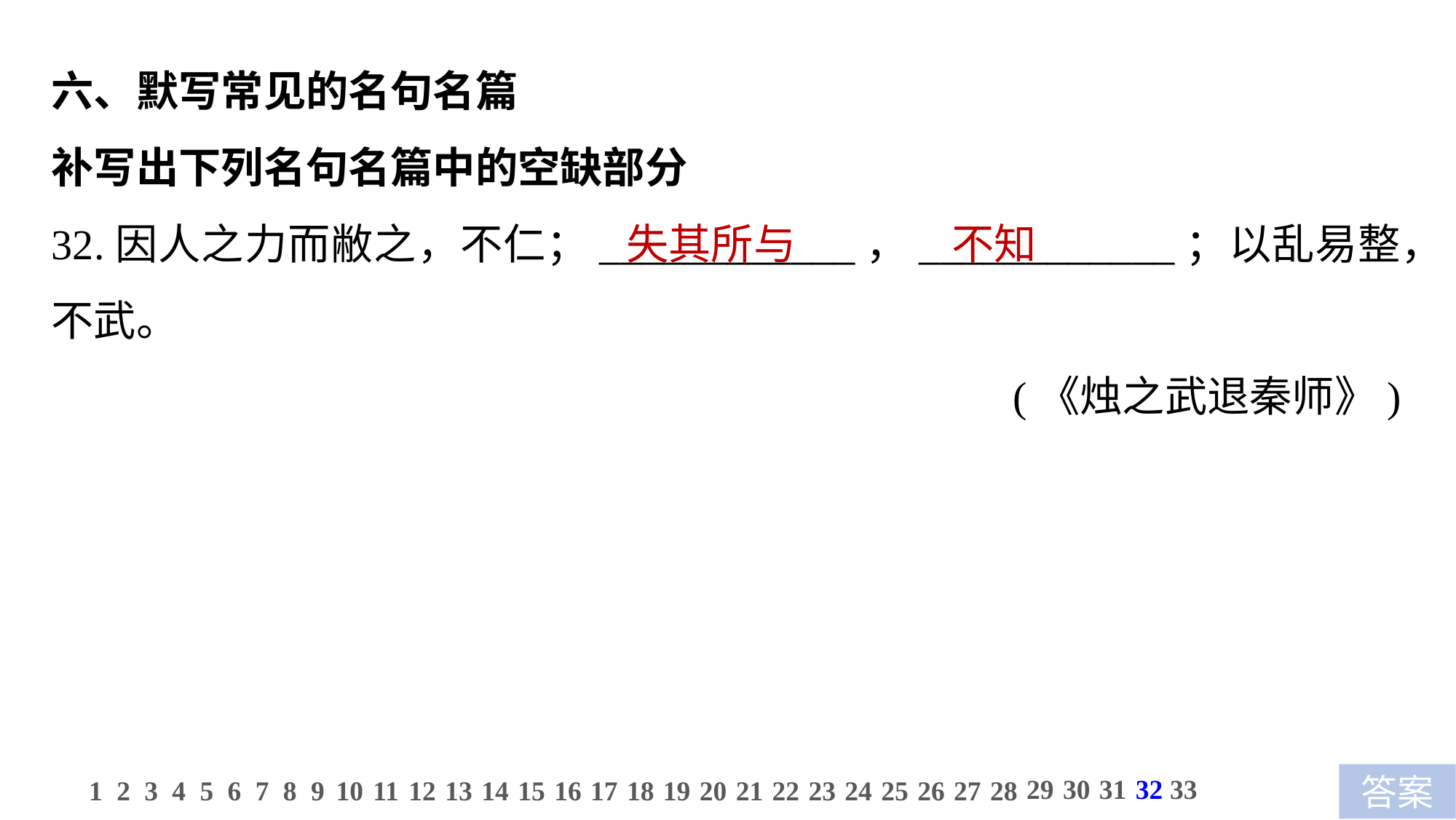

六、默写常见的名句名篇
补写出下列名句名篇中的空缺部分
32.因人之力而敝之，不仁；____________，____________；以乱易整，不武。
(《烛之武退秦师》)
失其所与　            不知
29
30
31
32
33
1
2
3
4
5
6
7
8
9
10
11
12
13
14
15
16
17
18
19
20
21
22
23
24
25
26
27
28
答案